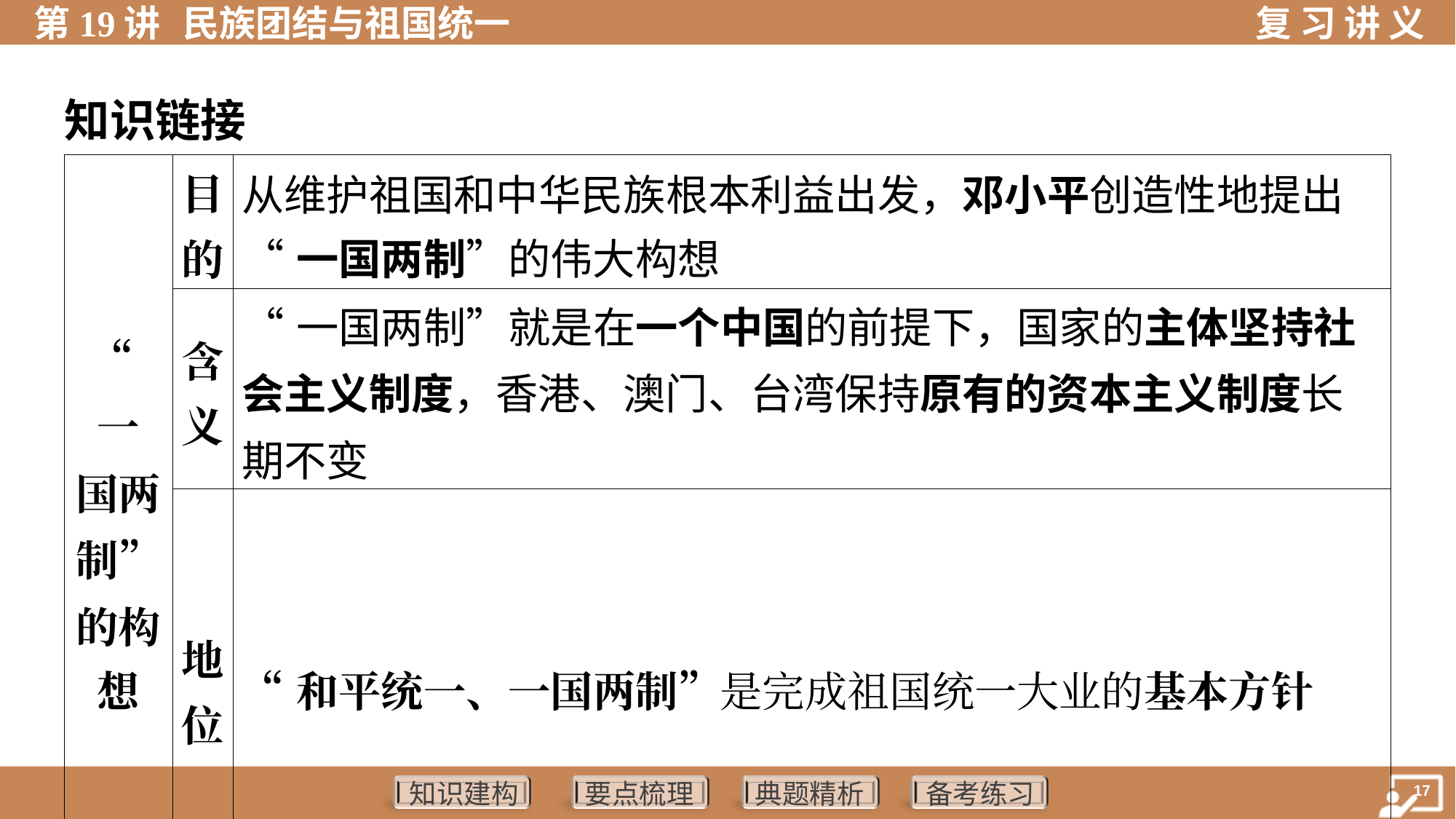

知识链接
| “一 国两 制” 的构 想 | 目 的 | 从维护祖国和中华民族根本利益出发，邓小平创造性地提出 “一国两制”的伟大构想 |  |  |
| --- | --- | --- | --- | --- |
|  | 含 义 | “一国两制”就是在一个中国的前提下，国家的主体坚持社会主义制度，香港、澳门、台湾保持原有的资本主义制度长期不变 |  |  |
|  | 地 位 | “和平统一、一国两制”是完成祖国统一大业的基本方针 |  |  |